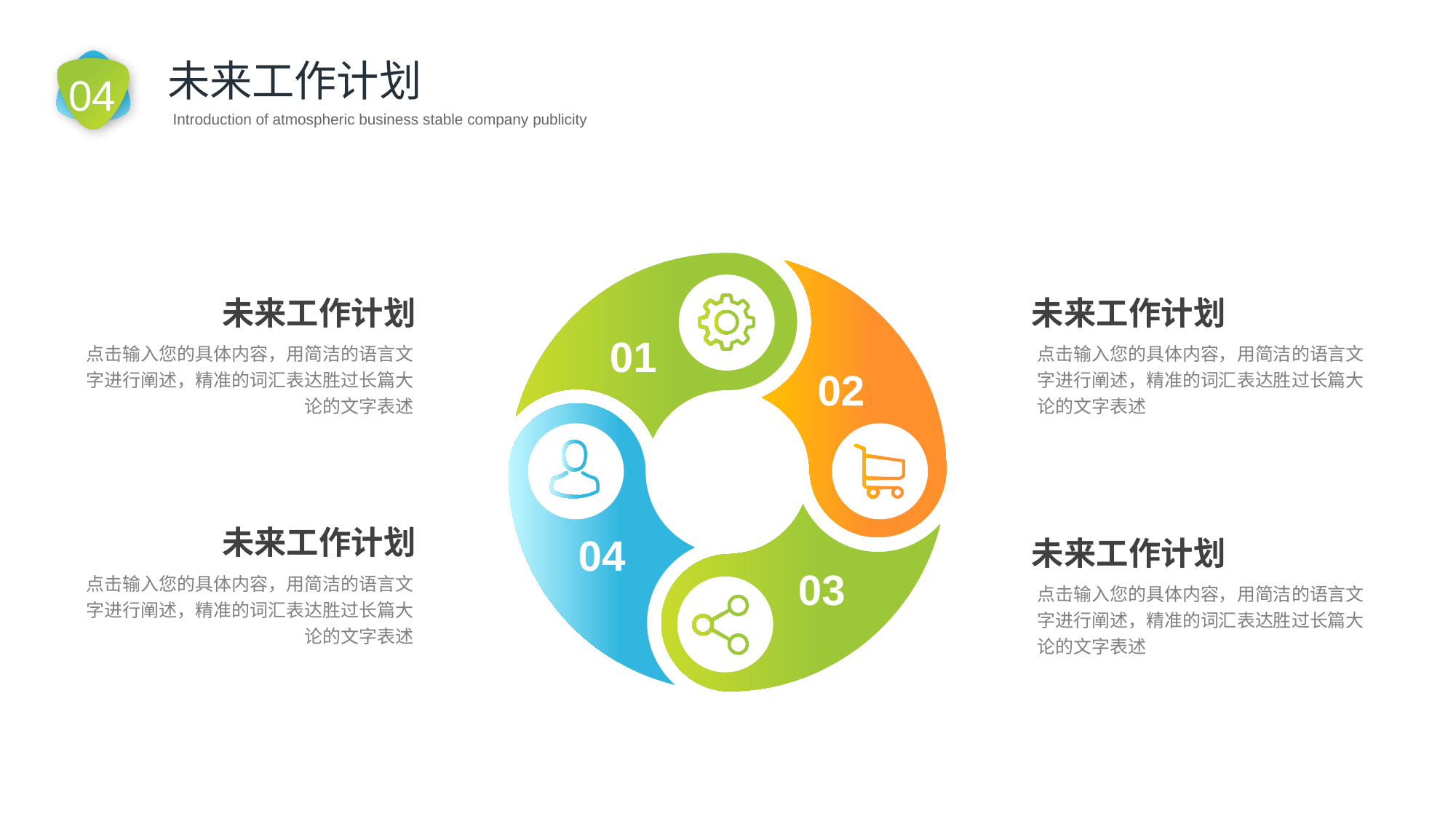

04

未来工作计划
Introduction of atmospheric business stable company publicity

01
02

04
03

未来工作计划
点击输入您的具体内容，用简洁的语言文字进行阐述，精准的词汇表达胜过长篇大论的文字表述
未来工作计划
点击输入您的具体内容，用简洁的语言文字进行阐述，精准的词汇表达胜过长篇大论的文字表述
未来工作计划
点击输入您的具体内容，用简洁的语言文字进行阐述，精准的词汇表达胜过长篇大论的文字表述
未来工作计划
点击输入您的具体内容，用简洁的语言文字进行阐述，精准的词汇表达胜过长篇大论的文字表述